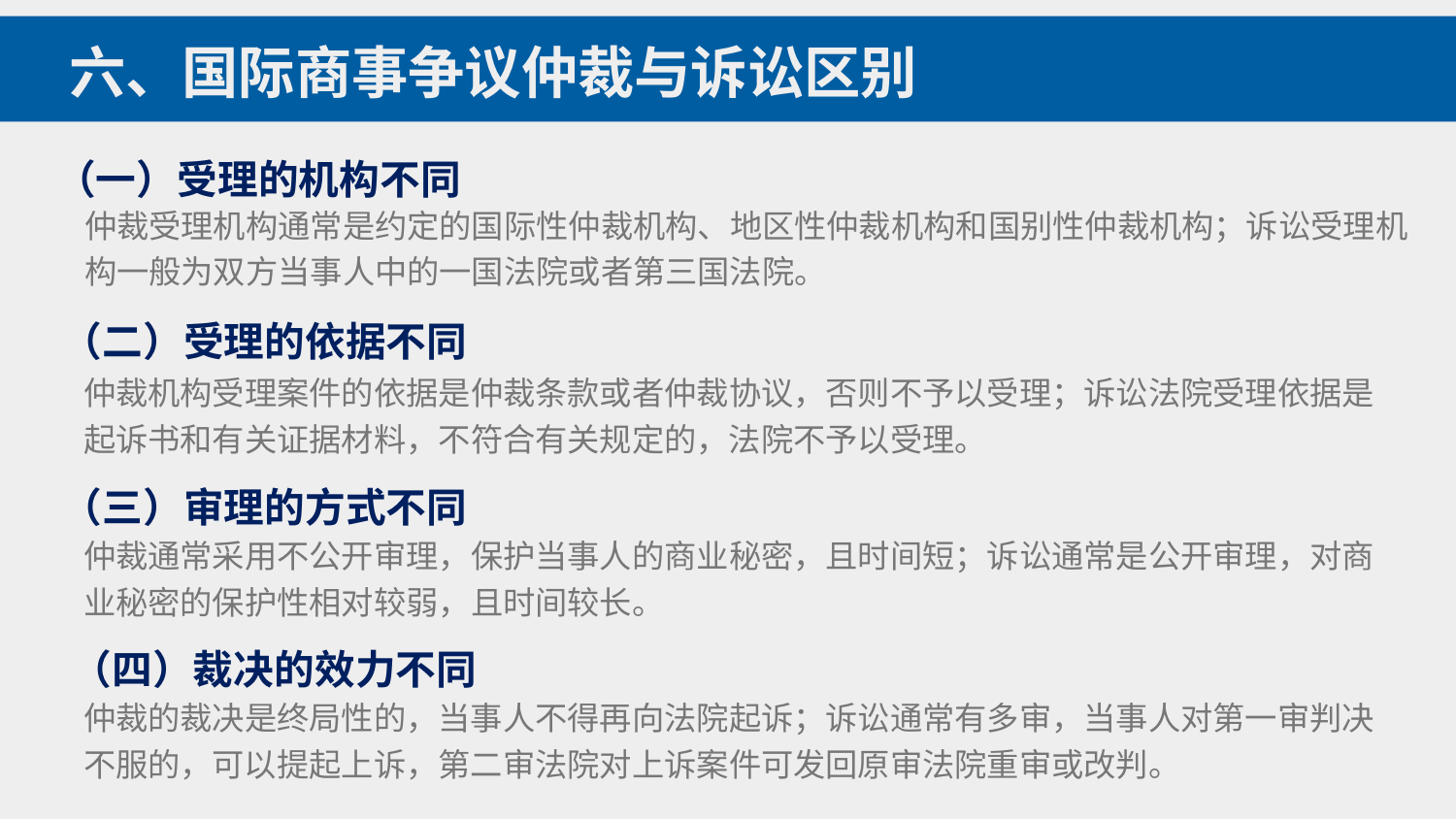

六、国际商事争议仲裁与诉讼区别
（一）受理的机构不同
仲裁受理机构通常是约定的国际性仲裁机构、地区性仲裁机构和国别性仲裁机构；诉讼受理机构一般为双方当事人中的一国法院或者第三国法院。
（二）受理的依据不同
仲裁机构受理案件的依据是仲裁条款或者仲裁协议，否则不予以受理；诉讼法院受理依据是起诉书和有关证据材料，不符合有关规定的，法院不予以受理。
（三）审理的方式不同
仲裁通常采用不公开审理，保护当事人的商业秘密，且时间短；诉讼通常是公开审理，对商业秘密的保护性相对较弱，且时间较长。
（四）裁决的效力不同
仲裁的裁决是终局性的，当事人不得再向法院起诉；诉讼通常有多审，当事人对第一审判决不服的，可以提起上诉，第二审法院对上诉案件可发回原审法院重审或改判。